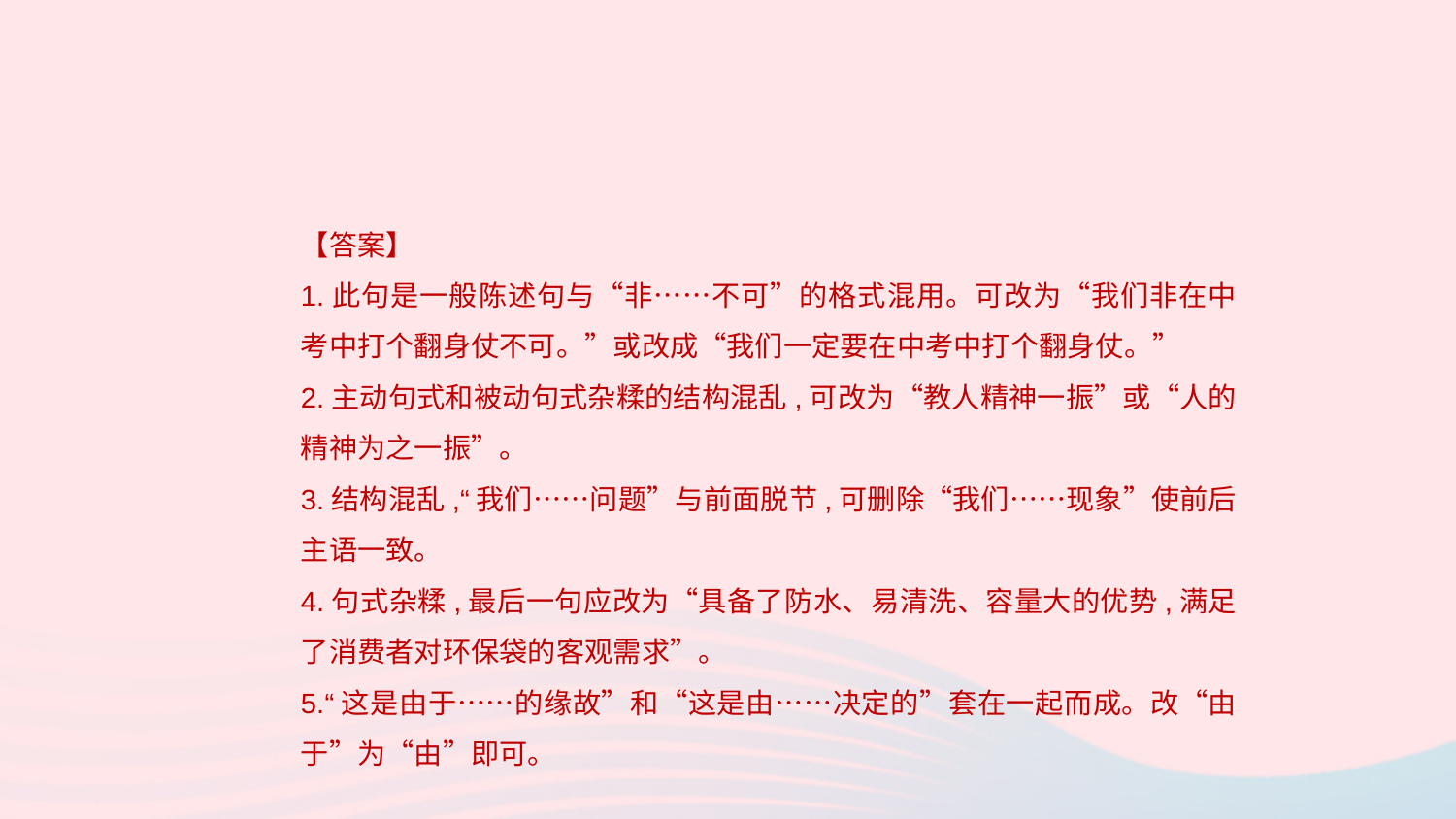

【答案】
1.此句是一般陈述句与“非……不可”的格式混用。可改为“我们非在中考中打个翻身仗不可。”或改成“我们一定要在中考中打个翻身仗。”
2.主动句式和被动句式杂糅的结构混乱,可改为“教人精神一振”或“人的精神为之一振”。
3.结构混乱,“我们……问题”与前面脱节,可删除“我们……现象”使前后主语一致。
4.句式杂糅,最后一句应改为“具备了防水、易清洗、容量大的优势,满足了消费者对环保袋的客观需求”。
5.“这是由于……的缘故”和“这是由……决定的”套在一起而成。改“由于”为“由”即可。